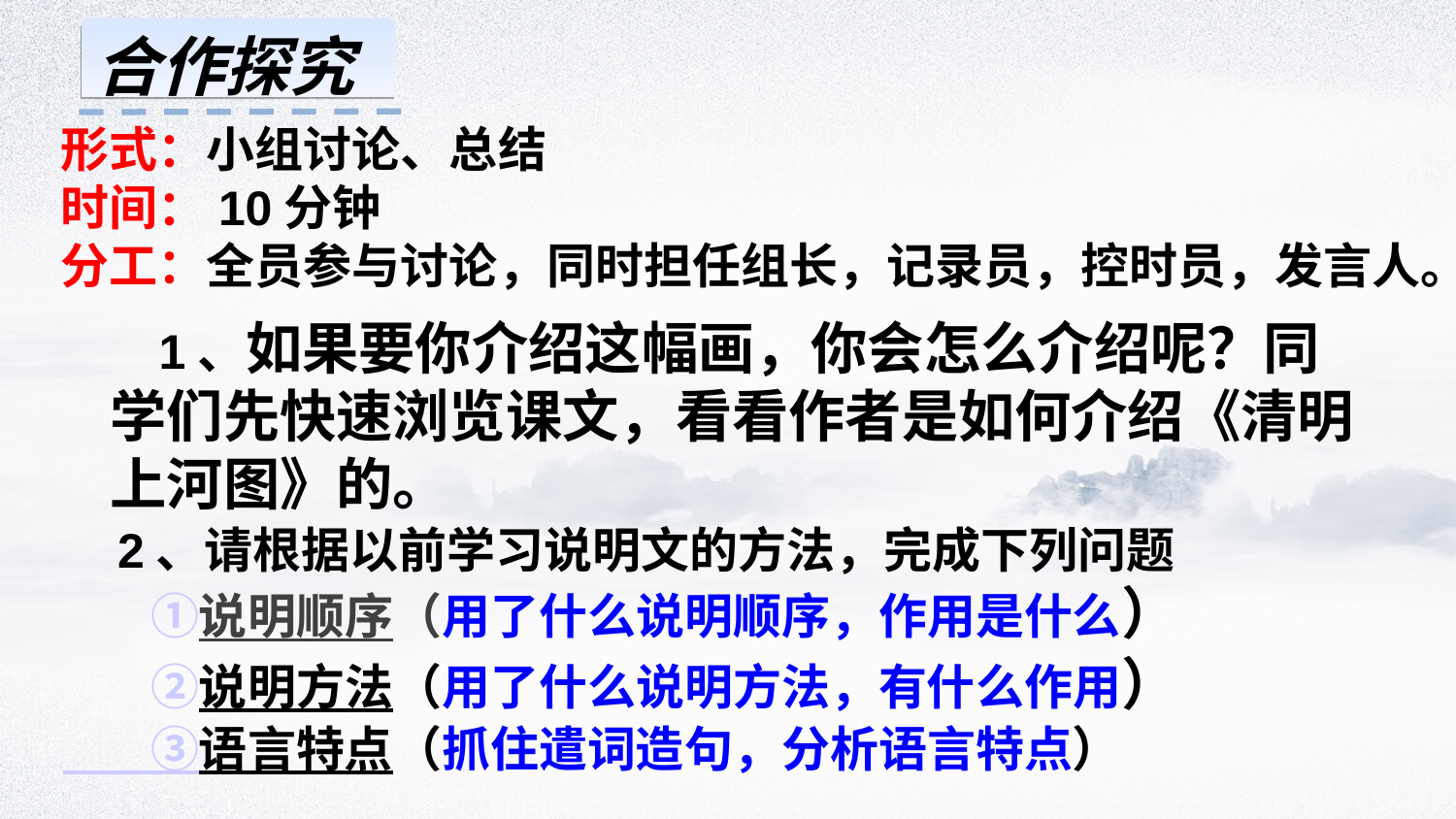

合作探究

形式：小组讨论、总结
时间：10分钟
分工：全员参与讨论，同时担任组长，记录员，控时员，发言人。
1、如果要你介绍这幅画，你会怎么介绍呢？同学们先快速浏览课文，看看作者是如何介绍《清明上河图》的。
    2、请根据以前学习说明文的方法，完成下列问题
        ①说明顺序（用了什么说明顺序，作用是什么）
        ②说明方法（用了什么说明方法，有什么作用）
        ③语言特点（抓住遣词造句，分析语言特点）